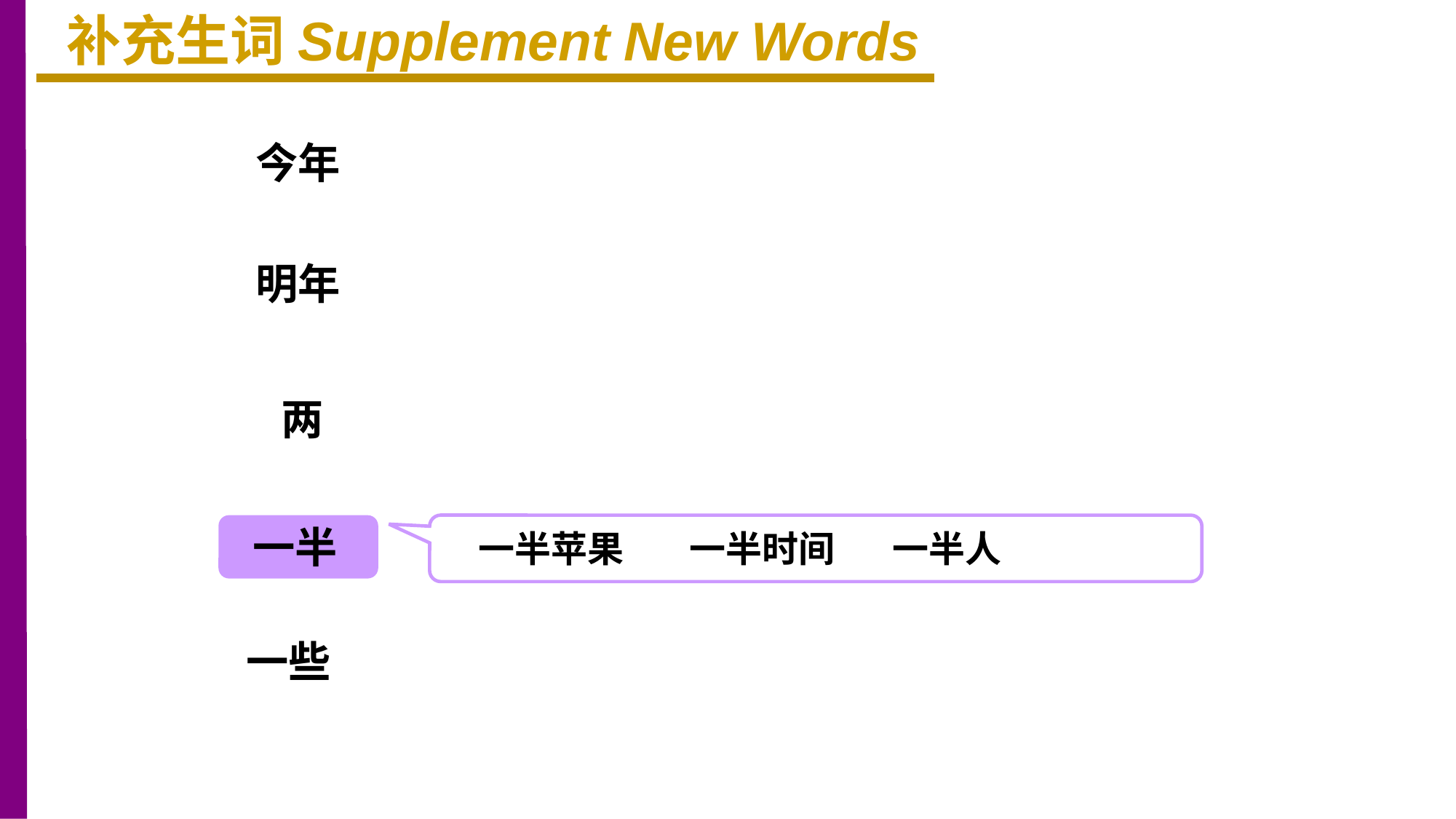

补充生词Supplement New Words
今年
明年
两

一半

一半苹果        一半时间       一半人
一些